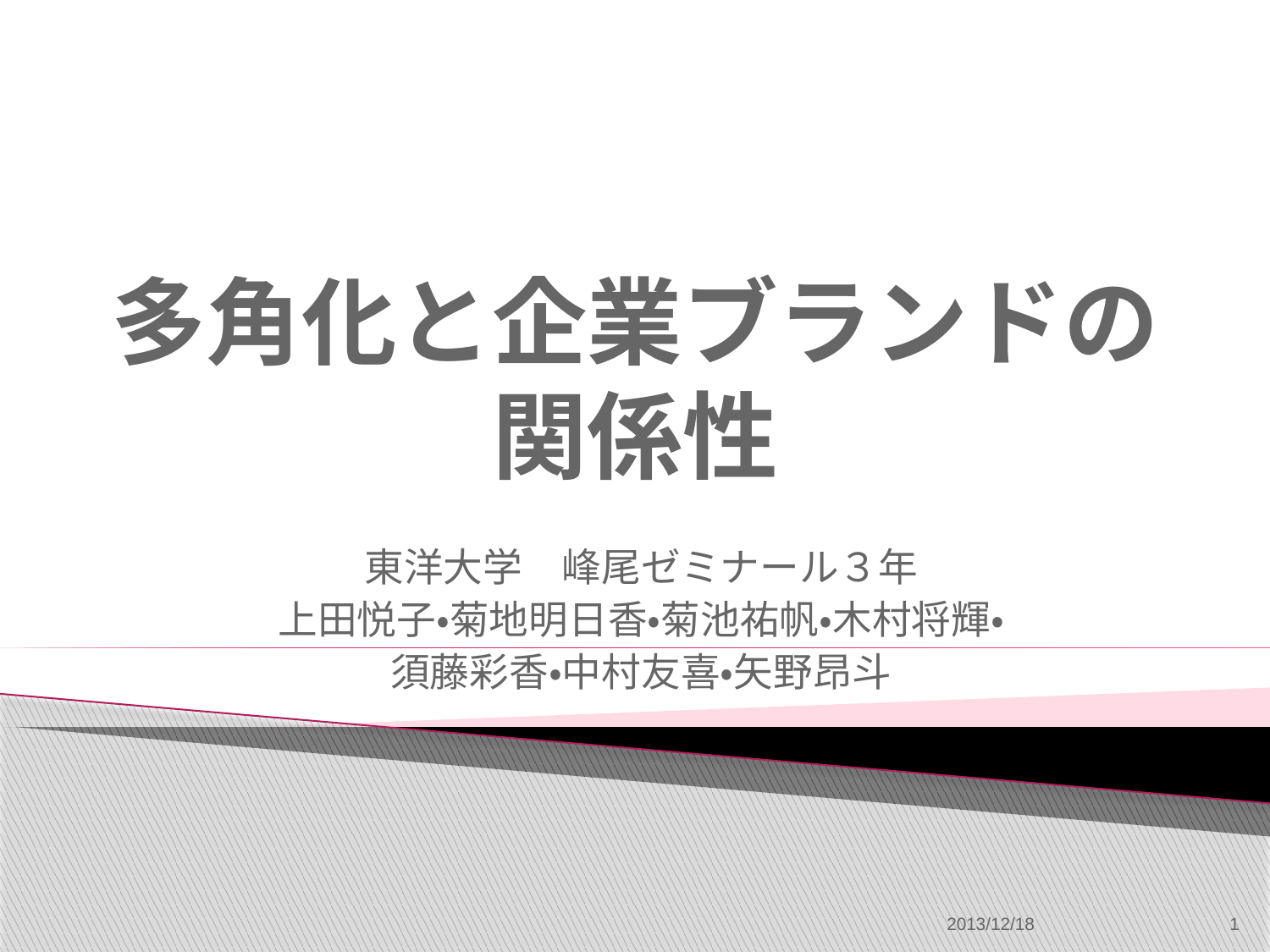

# 多角化と企業ブランドの 関係性
東洋大学　峰尾ゼミナール３年
上田悦子・菊地明日香・菊池祐帆・木村将輝・
須藤彩香・中村友喜・矢野昂斗
2013/12/18
1